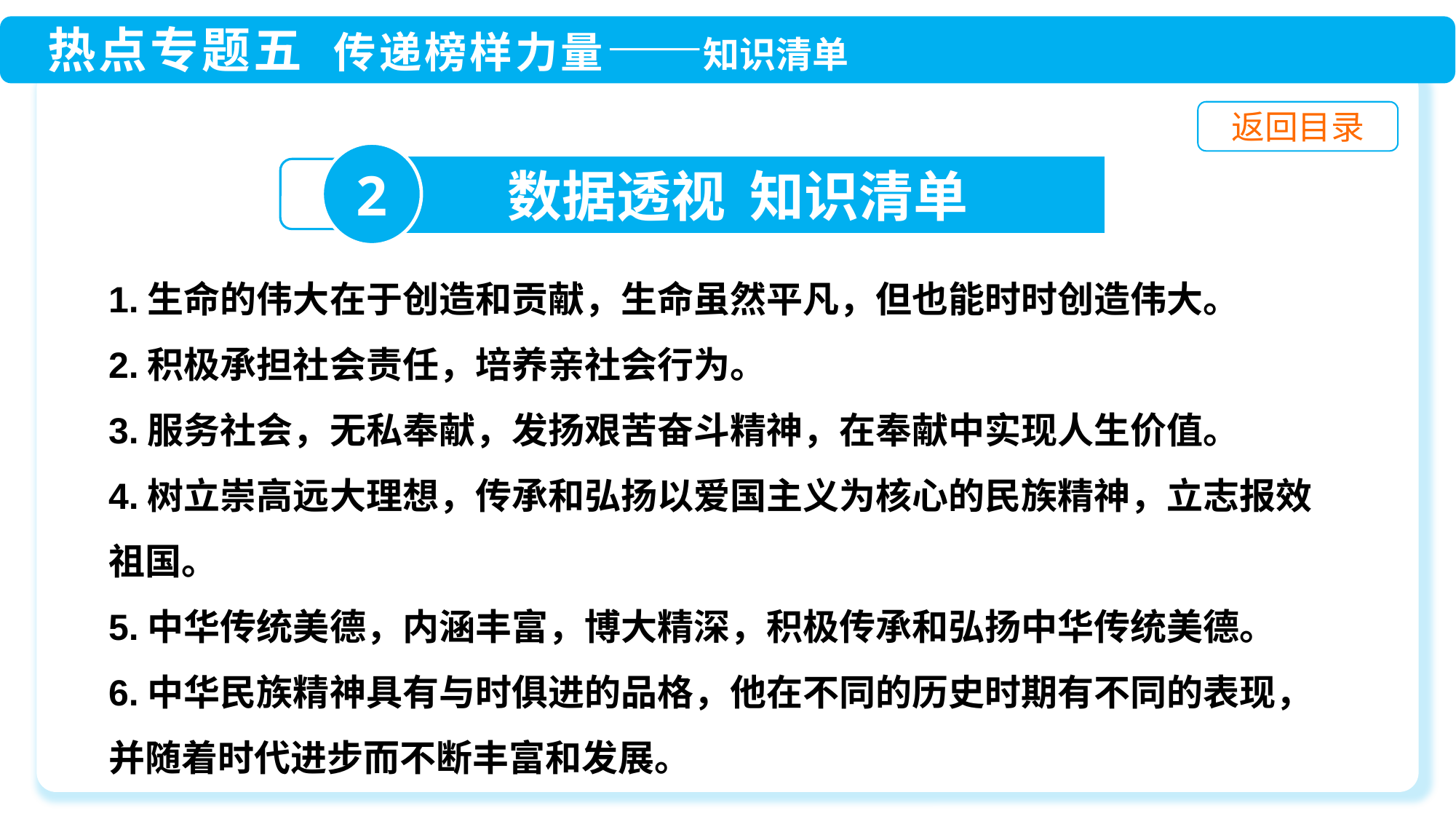

2
数据透视  知识清单

1.生命的伟大在于创造和贡献，生命虽然平凡，但也能时时创造伟大。
2.积极承担社会责任，培养亲社会行为。
3.服务社会，无私奉献，发扬艰苦奋斗精神，在奉献中实现人生价值。
4.树立崇高远大理想，传承和弘扬以爱国主义为核心的民族精神，立志报效祖国。
5.中华传统美德，内涵丰富，博大精深，积极传承和弘扬中华传统美德。
6.中华民族精神具有与时俱进的品格，他在不同的历史时期有不同的表现，并随着时代进步而不断丰富和发展。